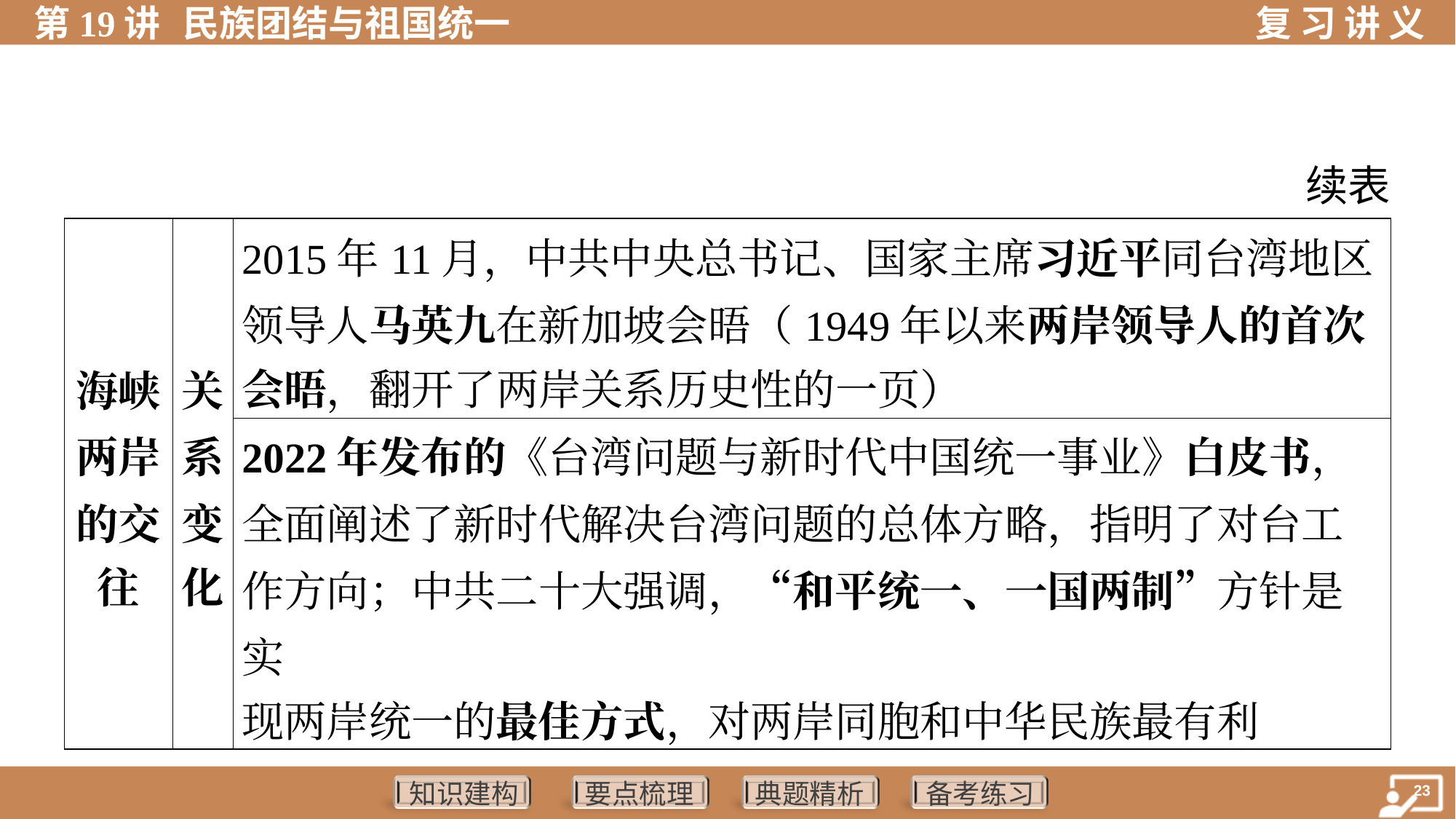

续表
| 海峡 两岸 的交 往 | 关 系 变 化 | 2015年11月，中共中央总书记、国家主席习近平同台湾地区 领导人马英九在新加坡会晤（1949年以来两岸领导人的首次 会晤，翻开了两岸关系历史性的一页） |  |  |
| --- | --- | --- | --- | --- |
|  |  | 2022年发布的《台湾问题与新时代中国统一事业》白皮书， 全面阐述了新时代解决台湾问题的总体方略，指明了对台工 作方向；中共二十大强调，“和平统一、一国两制”方针是实 现两岸统一的最佳方式，对两岸同胞和中华民族最有利 |  |  |